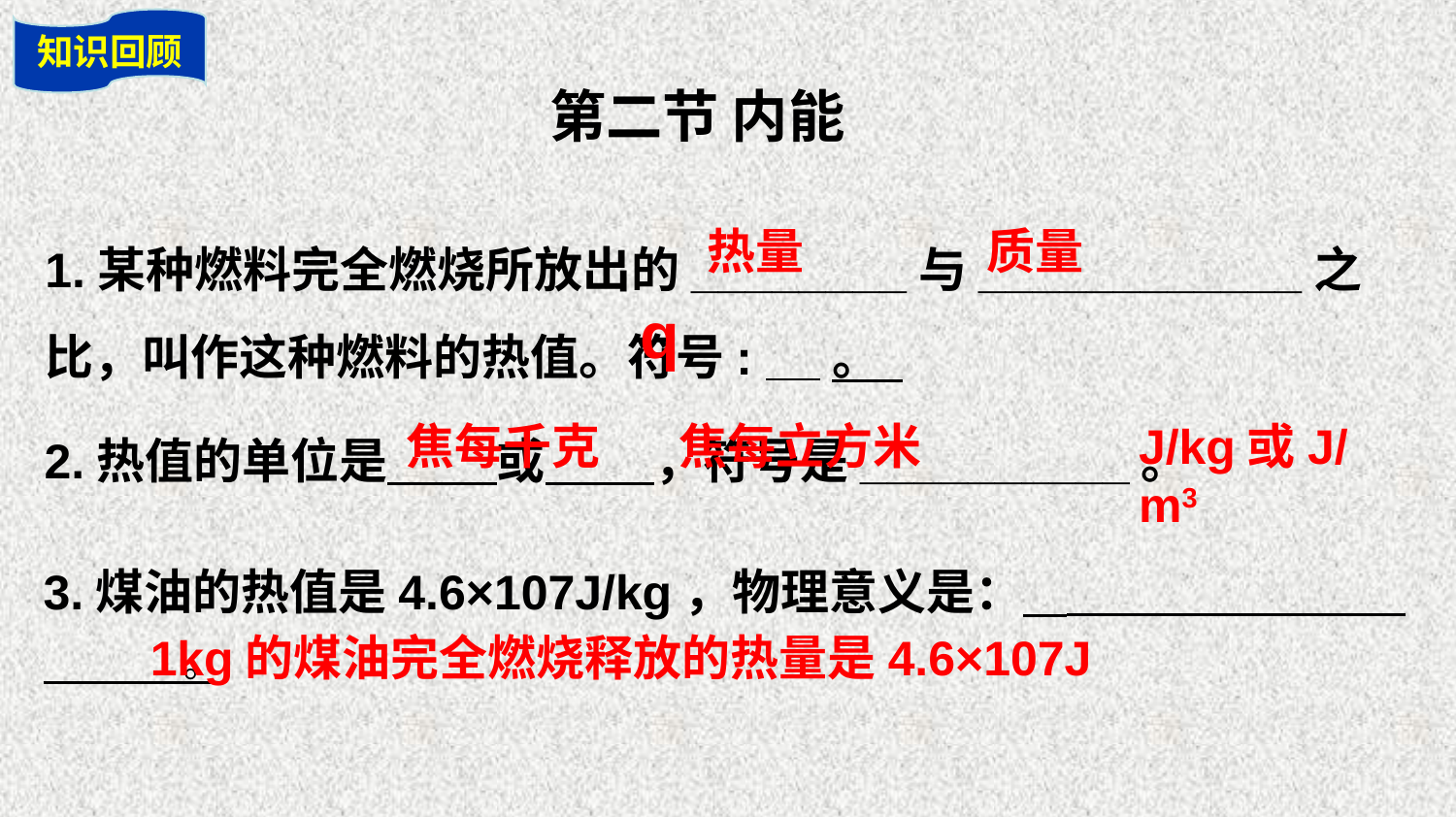

知识回顾
第二节 内能
1.某种燃料完全燃烧所放出的________与____________之比，叫作这种燃料的热值。符号:     。
热量
质量
q
2.热值的单位是          或          ，符号是__________。
焦每立方米
J/kg或J/m3
焦每千克
3.煤油的热值是4.6×107J/kg，物理意义是：                                                               。
1kg的煤油完全燃烧释放的热量是4.6×107J